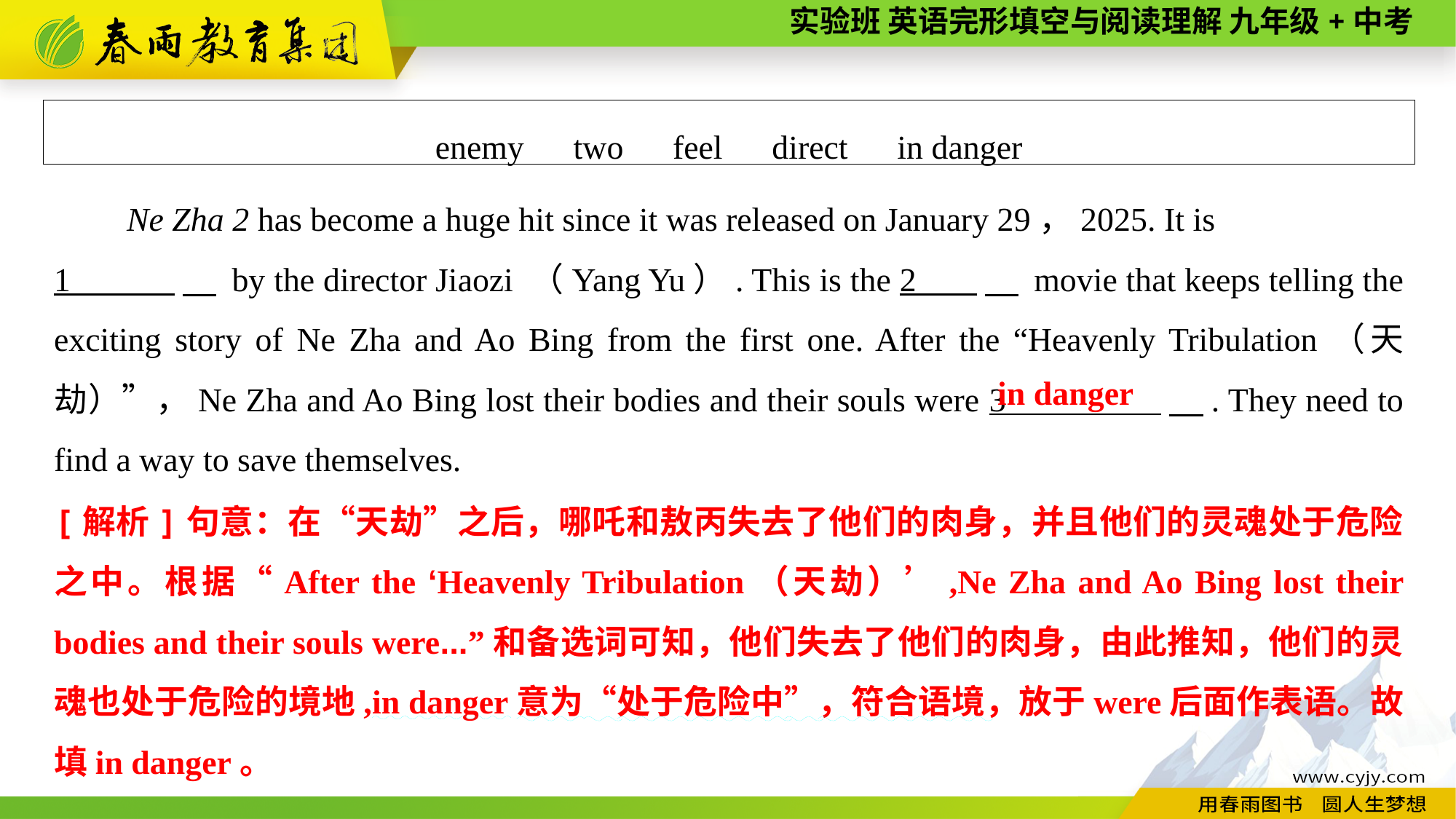

enemy　two　feel　direct　in danger
Ne Zha 2 has become a huge hit since it was released on January 29，2025. It is
1            　 by the director Jiaozi （Yang Yu）. This is the 2       　 movie that keeps telling the exciting story of Ne Zha and Ao Bing from the first one. After the “Heavenly Tribulation（天劫）”，Ne Zha and Ao Bing lost their bodies and their souls were 3                 　. They need to find a way to save themselves.
in danger
[解析]句意：在“天劫”之后，哪吒和敖丙失去了他们的肉身，并且他们的灵魂处于危险之中。根据“After the ‘Heavenly Tribulation（天劫）’,Ne Zha and Ao Bing lost their bodies and their souls were...”和备选词可知，他们失去了他们的肉身，由此推知，他们的灵魂也处于危险的境地,in danger意为“处于危险中”，符合语境，放于were后面作表语。故填in danger。